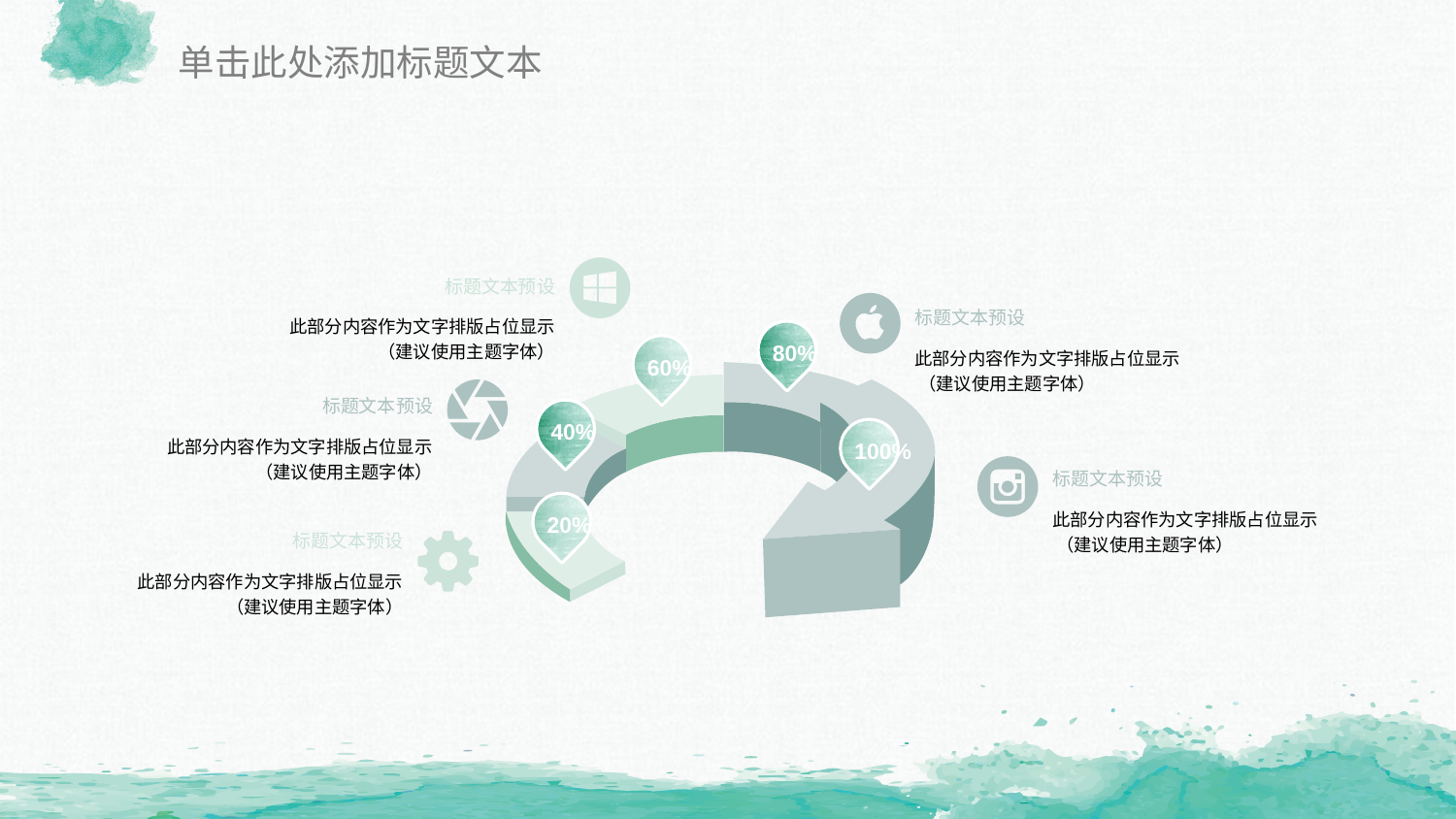

单击此处添加标题文本

标题文本预设
此部分内容作为文字排版占位显示
 （建议使用主题字体）

标题文本预设
此部分内容作为文字排版占位显示
 （建议使用主题字体）
80%
60%

标题文本预设
此部分内容作为文字排版占位显示
 （建议使用主题字体）

40%
100%

标题文本预设
此部分内容作为文字排版占位显示
 （建议使用主题字体）
20%

标题文本预设
此部分内容作为文字排版占位显示
 （建议使用主题字体）